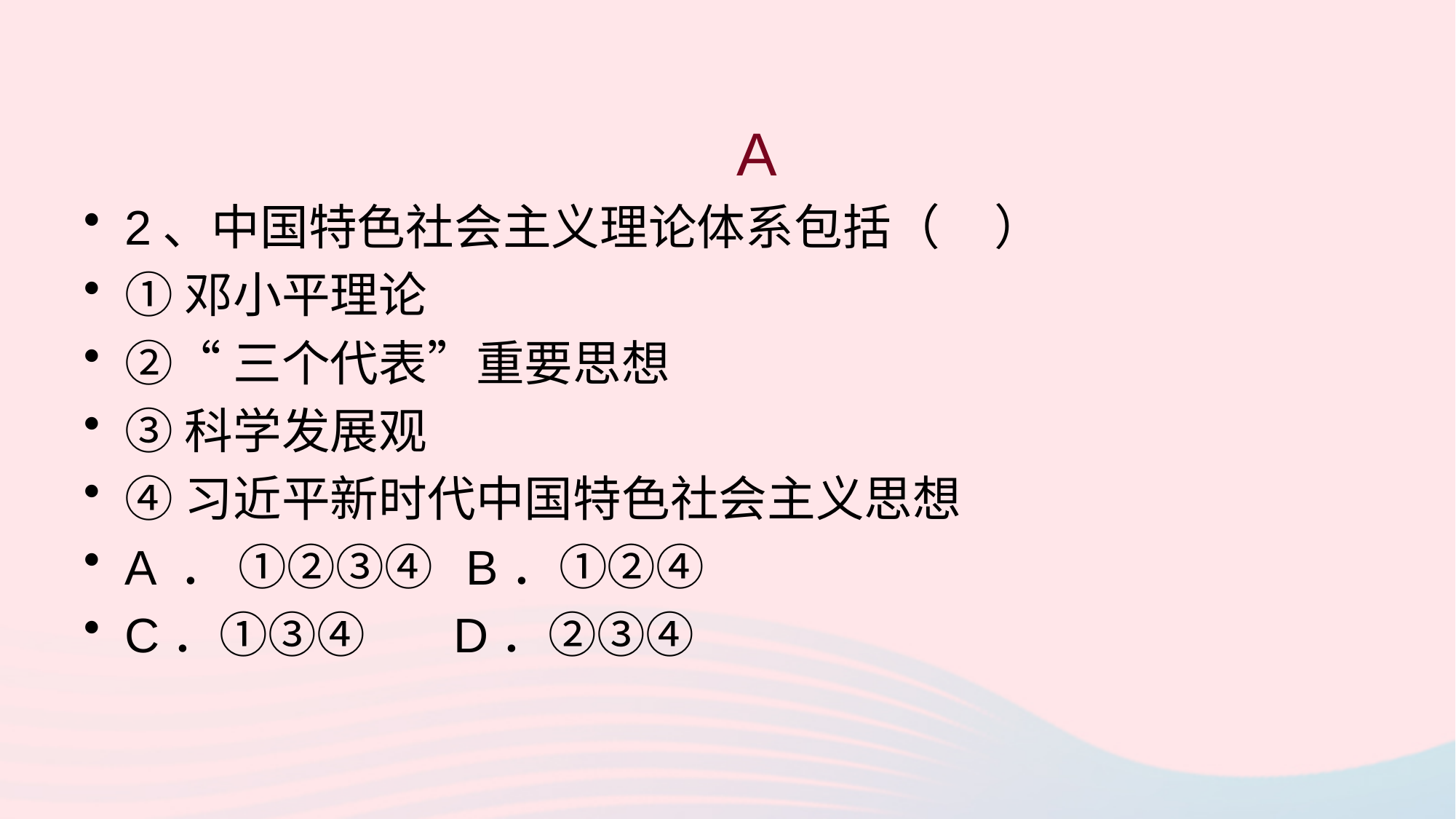

A
2、中国特色社会主义理论体系包括（     ）
①邓小平理论
②“三个代表”重要思想
③科学发展观
④习近平新时代中国特色社会主义思想
A ． ①②③④  B．①②④
C．①③④       D．②③④